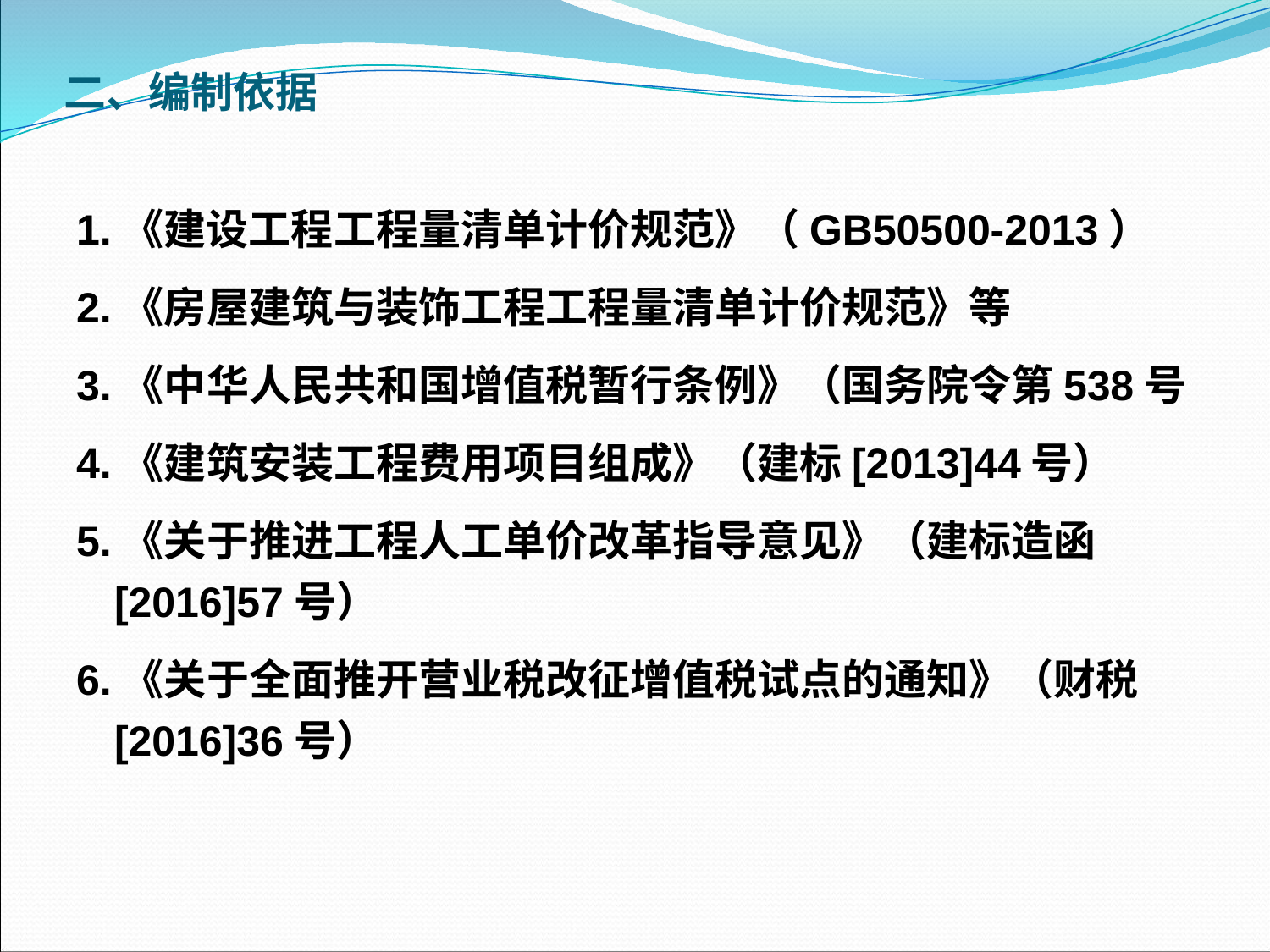

二、编制依据
1.《建设工程工程量清单计价规范》（GB50500-2013）
2.《房屋建筑与装饰工程工程量清单计价规范》等
3.《中华人民共和国增值税暂行条例》（国务院令第538号
4.《建筑安装工程费用项目组成》（建标[2013]44号）
5.《关于推进工程人工单价改革指导意见》（建标造函[2016]57号）
6.《关于全面推开营业税改征增值税试点的通知》（财税[2016]36号）